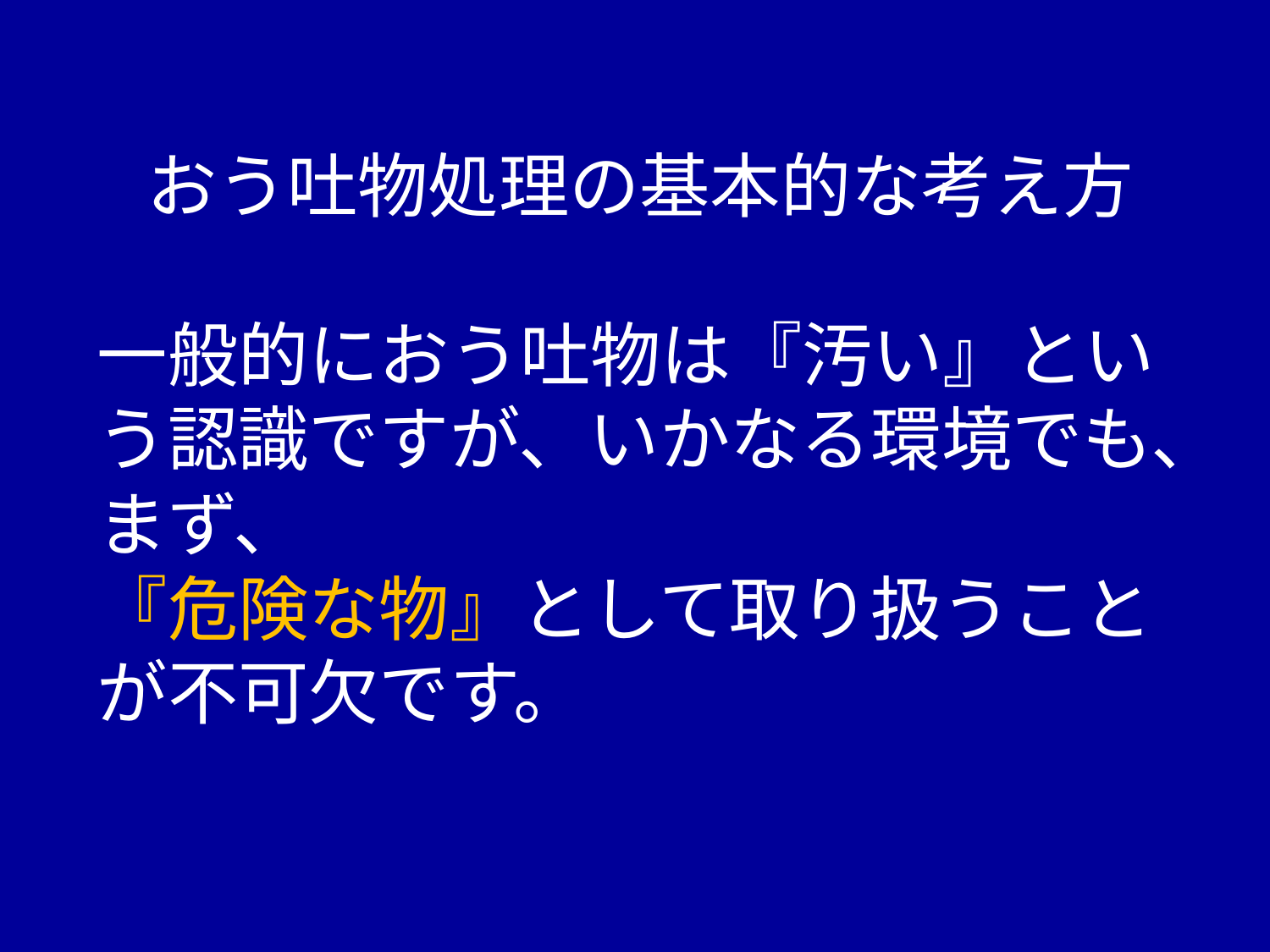

おう吐物処理の基本的な考え方

一般的におう吐物は『汚い』という認識ですが、いかなる環境でも、
まず、
『危険な物』として取り扱うことが不可欠です。